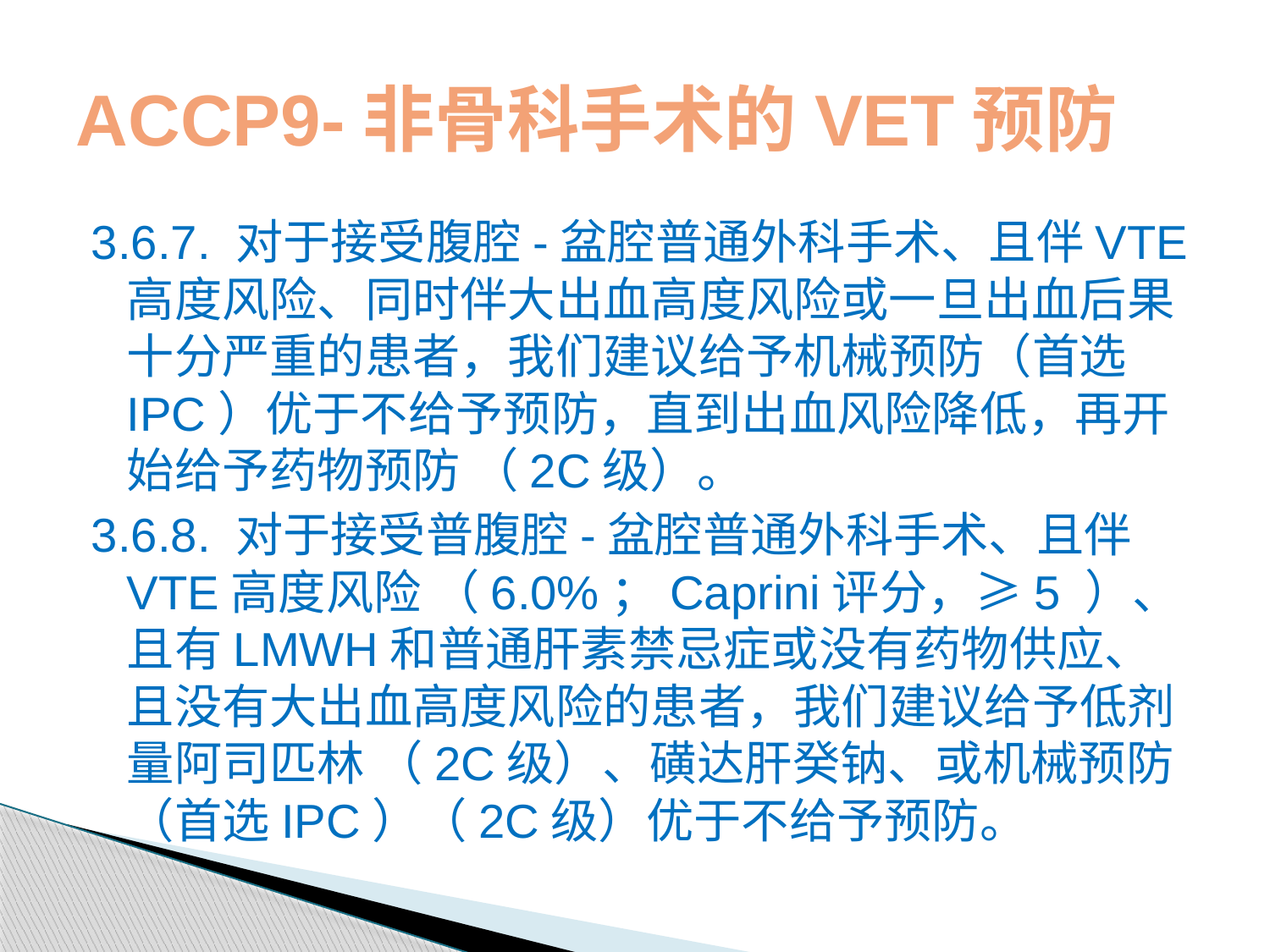

# ACCP9-非骨科手术的VET预防
3.6.7. 对于接受腹腔-盆腔普通外科手术、且伴VTE高度风险、同时伴大出血高度风险或一旦出血后果十分严重的患者，我们建议给予机械预防（首选IPC）优于不给予预防，直到出血风险降低，再开始给予药物预防 （2C级）。
3.6.8. 对于接受普腹腔-盆腔普通外科手术、且伴VTE高度风险 （6.0%；Caprini评分，≥5 ）、且有LMWH和普通肝素禁忌症或没有药物供应、且没有大出血高度风险的患者，我们建议给予低剂量阿司匹林 （2C级）、磺达肝癸钠、或机械预防（首选IPC）（2C级）优于不给予预防。